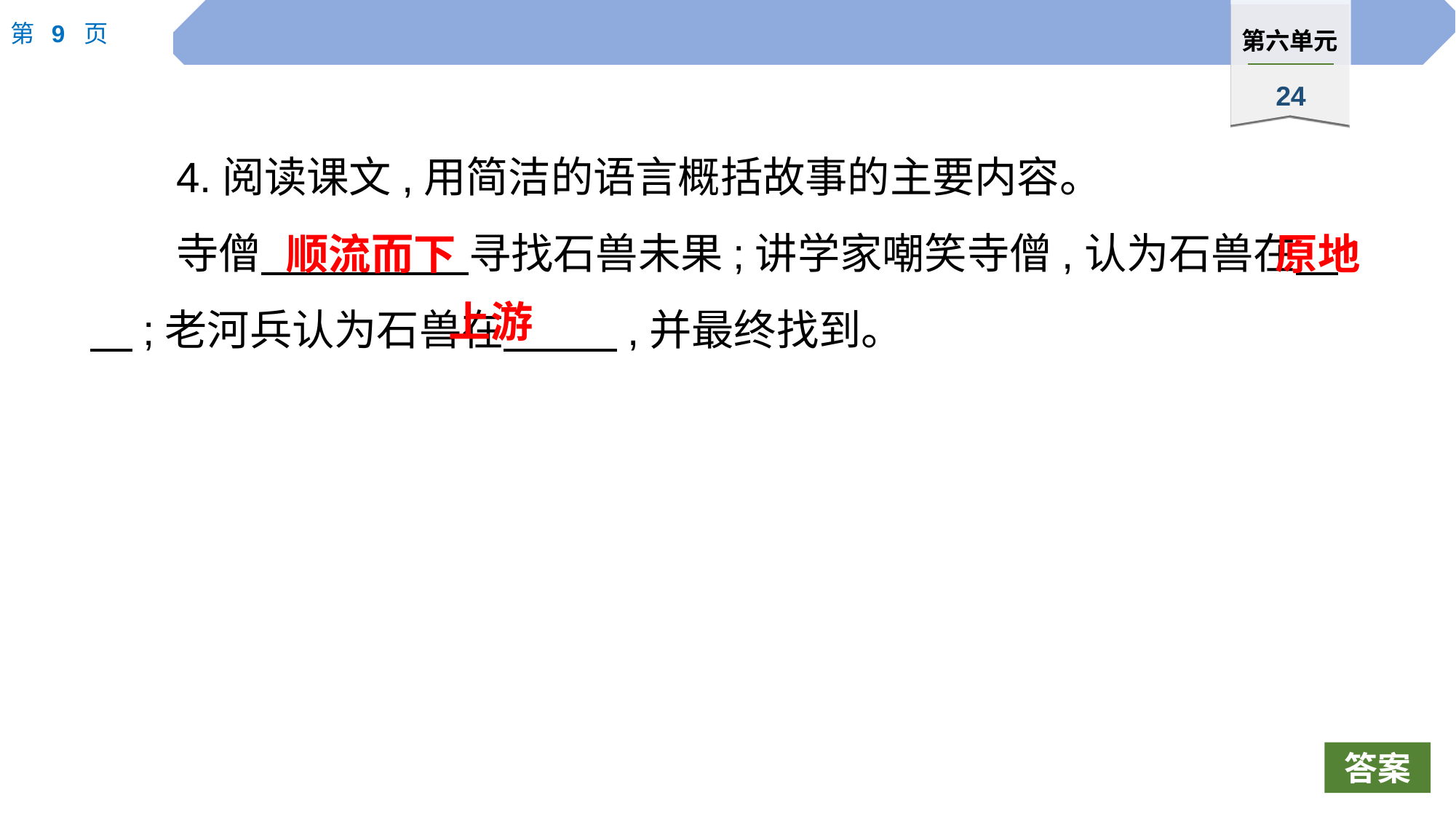

4.阅读课文,用简洁的语言概括故事的主要内容。
寺僧　　             寻找石兽未果;讲学家嘲笑寺僧,认为石兽在　 　;老河兵认为石兽在　   　,并最终找到。
顺流而下
原地
上游
答案